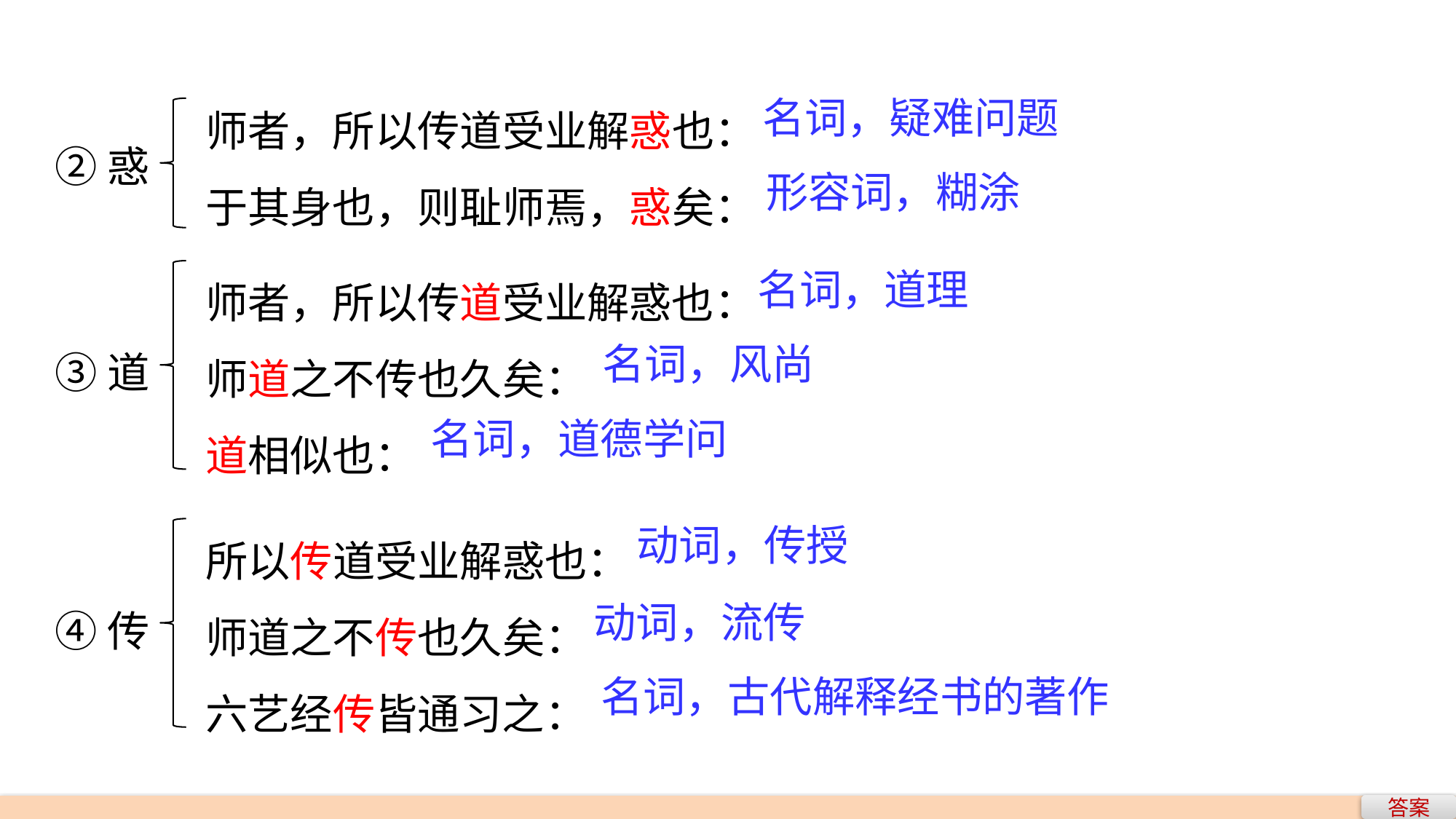

师者，所以传道受业解惑也：
于其身也，则耻师焉，惑矣：
名词，疑难问题

②惑
形容词，糊涂
师者，所以传道受业解惑也：
师道之不传也久矣：
道相似也：
名词，道理

名词，风尚
③道
名词，道德学问
所以传道受业解惑也：
师道之不传也久矣：
六艺经传皆通习之：
动词，传授

动词，流传
④传
名词，古代解释经书的著作
答案